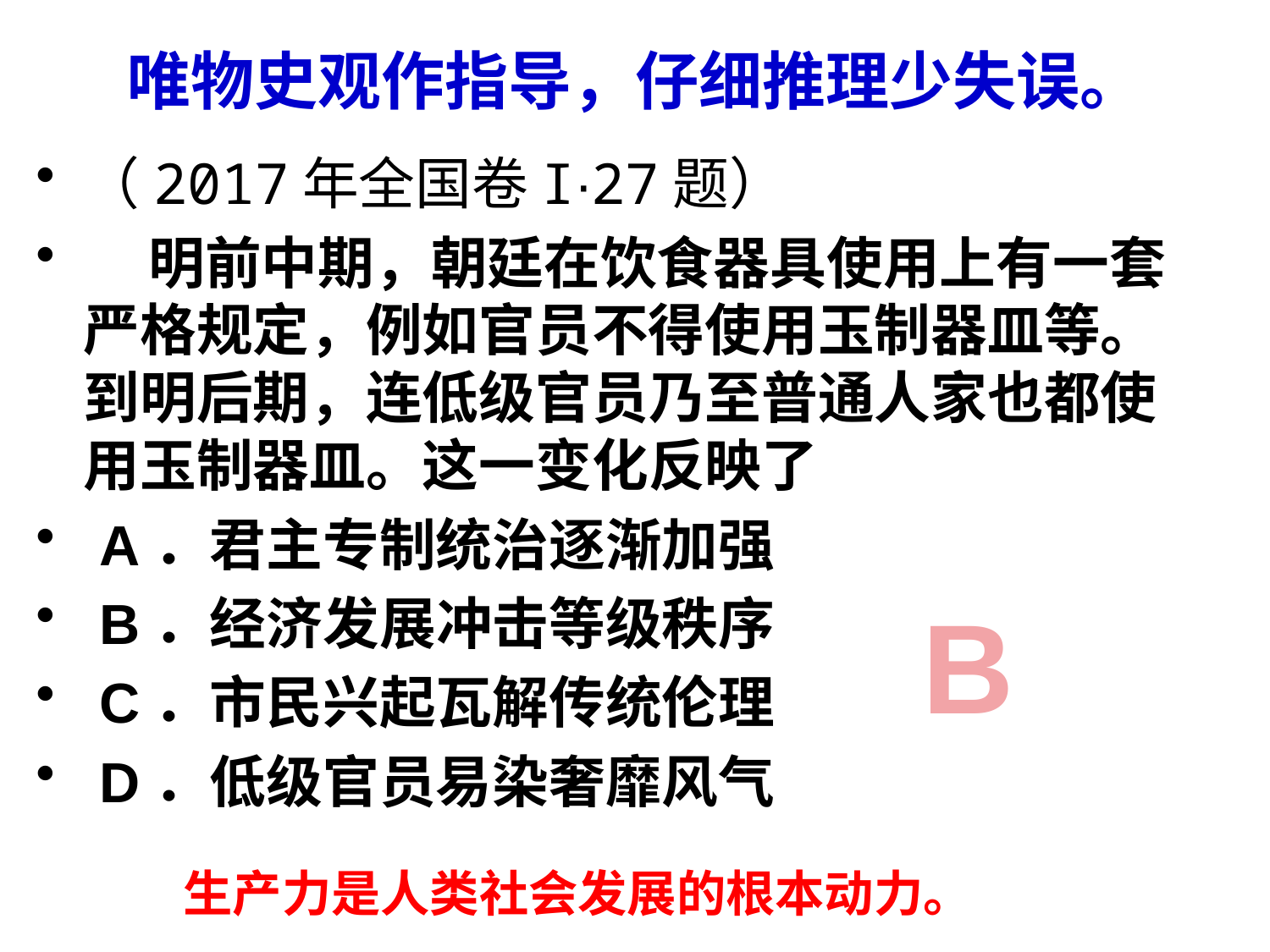

# 唯物史观作指导，仔细推理少失误。
（2017年全国卷I∙27题）
    明前中期，朝廷在饮食器具使用上有一套严格规定，例如官员不得使用玉制器皿等。到明后期，连低级官员乃至普通人家也都使用玉制器皿。这一变化反映了
 A．君主专制统治逐渐加强
 B．经济发展冲击等级秩序
 C．市民兴起瓦解传统伦理
 D．低级官员易染奢靡风气
B
生产力是人类社会发展的根本动力。